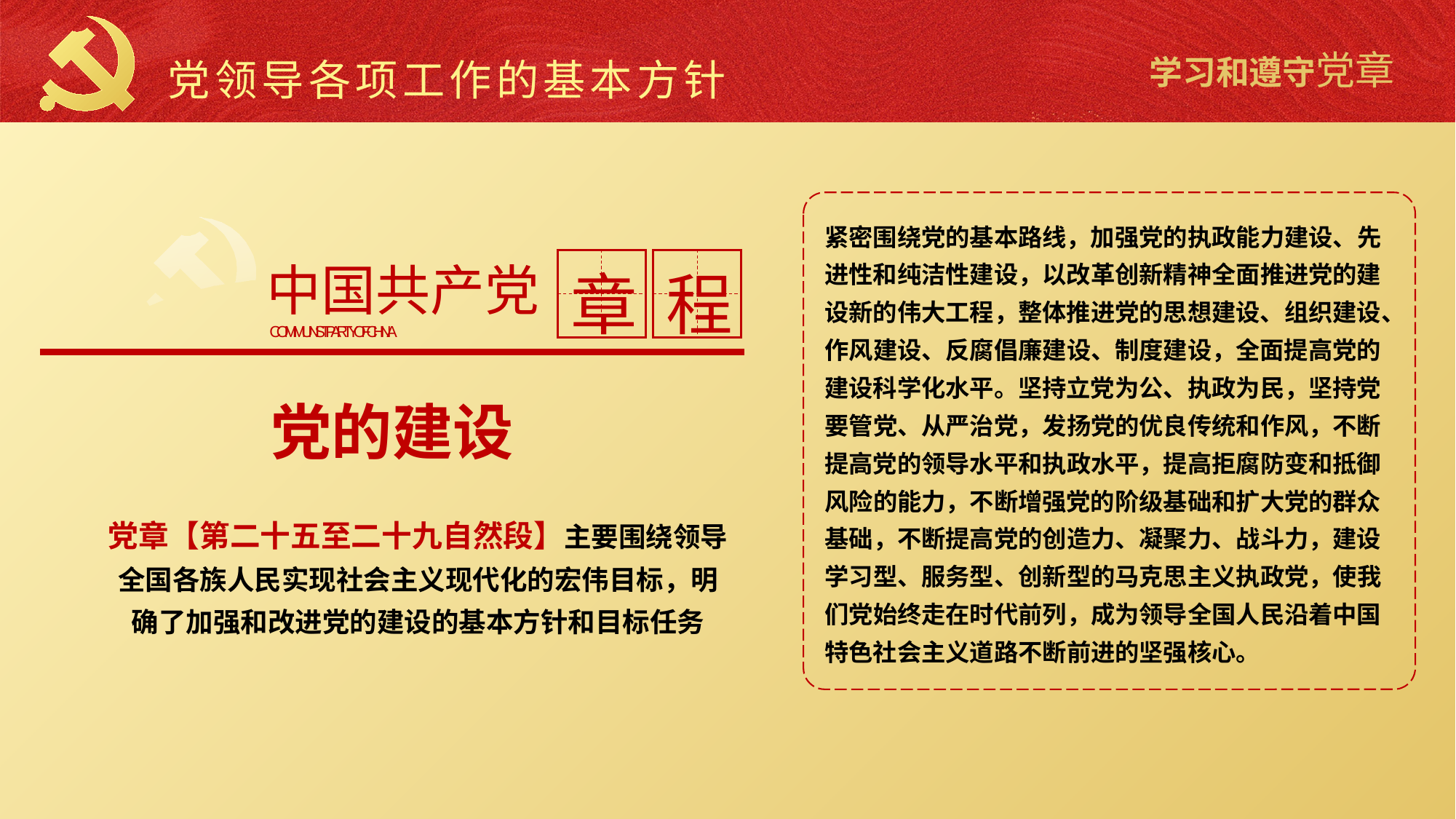

党领导各项工作的基本方针

紧密围绕党的基本路线，加强党的执政能力建设、先进性和纯洁性建设，以改革创新精神全面推进党的建设新的伟大工程，整体推进党的思想建设、组织建设、作风建设、反腐倡廉建设、制度建设，全面提高党的建设科学化水平。坚持立党为公、执政为民，坚持党要管党、从严治党，发扬党的优良传统和作风，不断提高党的领导水平和执政水平，提高拒腐防变和抵御风险的能力，不断增强党的阶级基础和扩大党的群众基础，不断提高党的创造力、凝聚力、战斗力，建设学习型、服务型、创新型的马克思主义执政党，使我们党始终走在时代前列，成为领导全国人民沿着中国特色社会主义道路不断前进的坚强核心。

中国共产党
章

程

COMMUNIST PARTY OF CHINA

党的建设
党章【第二十五至二十九自然段】主要围绕领导全国各族人民实现社会主义现代化的宏伟目标，明确了加强和改进党的建设的基本方针和目标任务